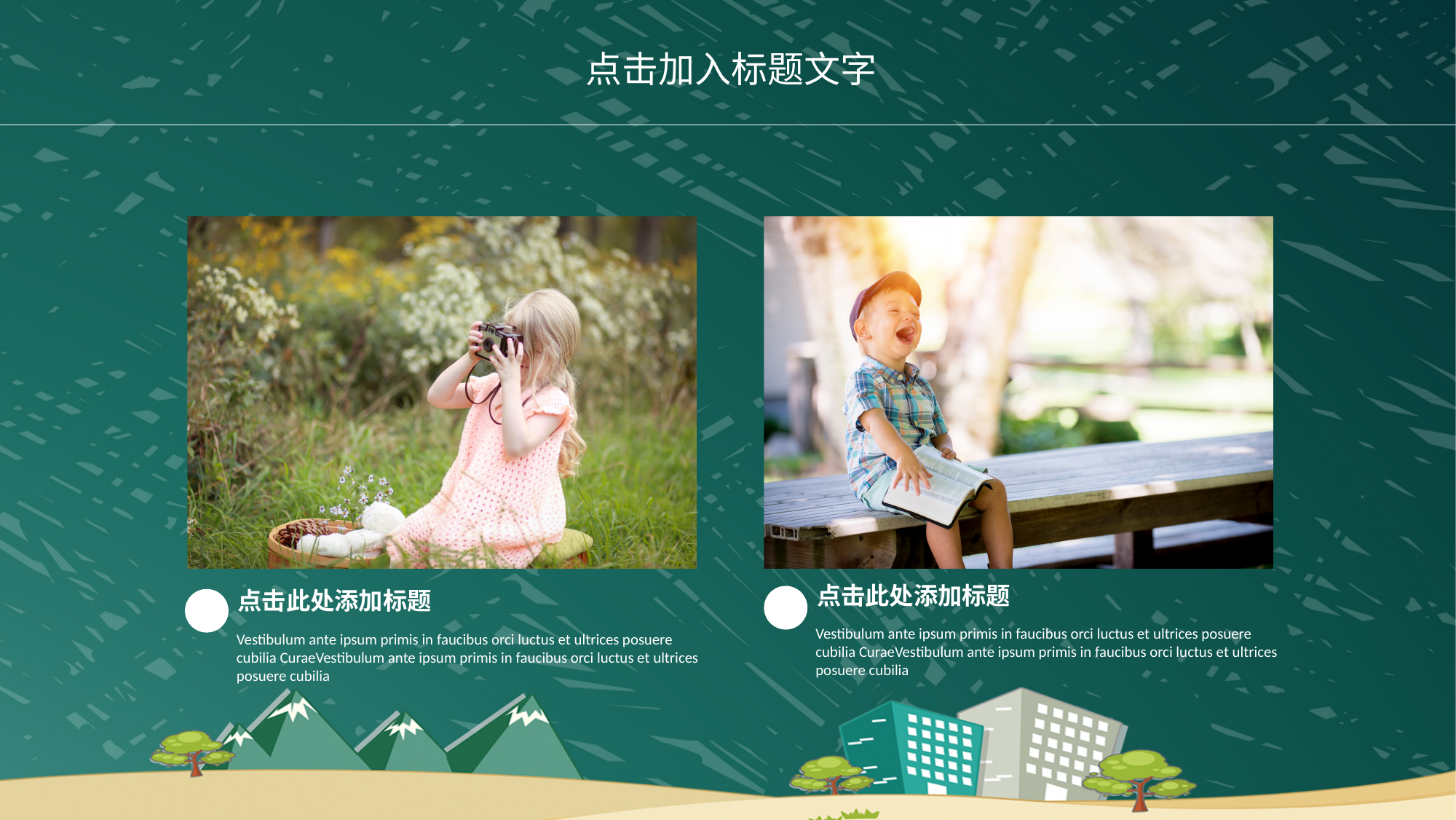

点击加入标题文字

点击此处添加标题
点击此处添加标题

Vestibulum ante ipsum primis in faucibus orci luctus et ultrices posuere cubilia CuraeVestibulum ante ipsum primis in faucibus orci luctus et ultrices posuere cubilia
Vestibulum ante ipsum primis in faucibus orci luctus et ultrices posuere cubilia CuraeVestibulum ante ipsum primis in faucibus orci luctus et ultrices posuere cubilia